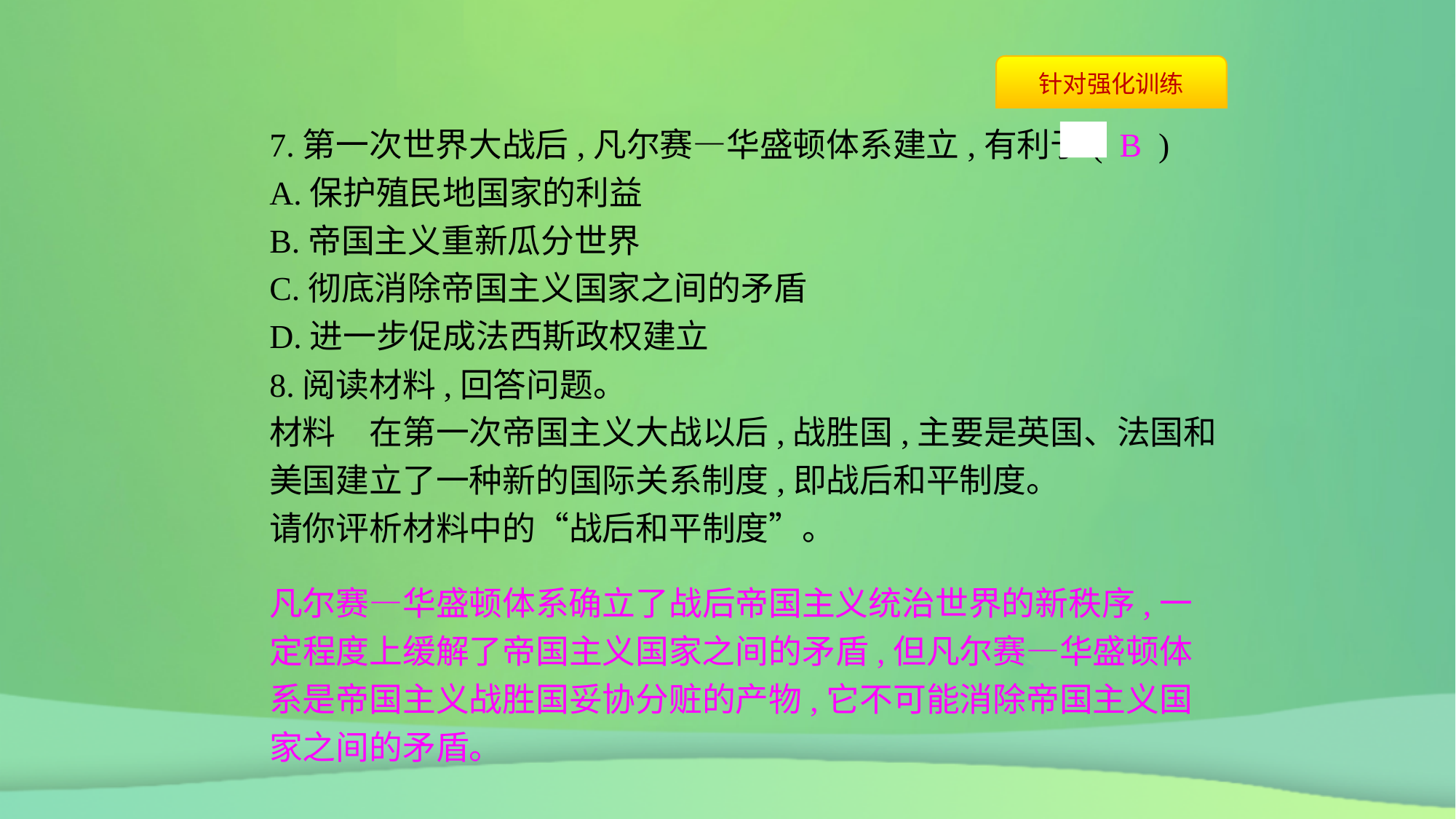

7.第一次世界大战后,凡尔赛—华盛顿体系建立,有利于(  B  )
A.保护殖民地国家的利益
B.帝国主义重新瓜分世界
C.彻底消除帝国主义国家之间的矛盾
D.进一步促成法西斯政权建立
8.阅读材料,回答问题。
材料　在第一次帝国主义大战以后,战胜国,主要是英国、法国和美国建立了一种新的国际关系制度,即战后和平制度。
请你评析材料中的“战后和平制度”。

凡尔赛—华盛顿体系确立了战后帝国主义统治世界的新秩序,一定程度上缓解了帝国主义国家之间的矛盾,但凡尔赛—华盛顿体系是帝国主义战胜国妥协分赃的产物,它不可能消除帝国主义国家之间的矛盾。